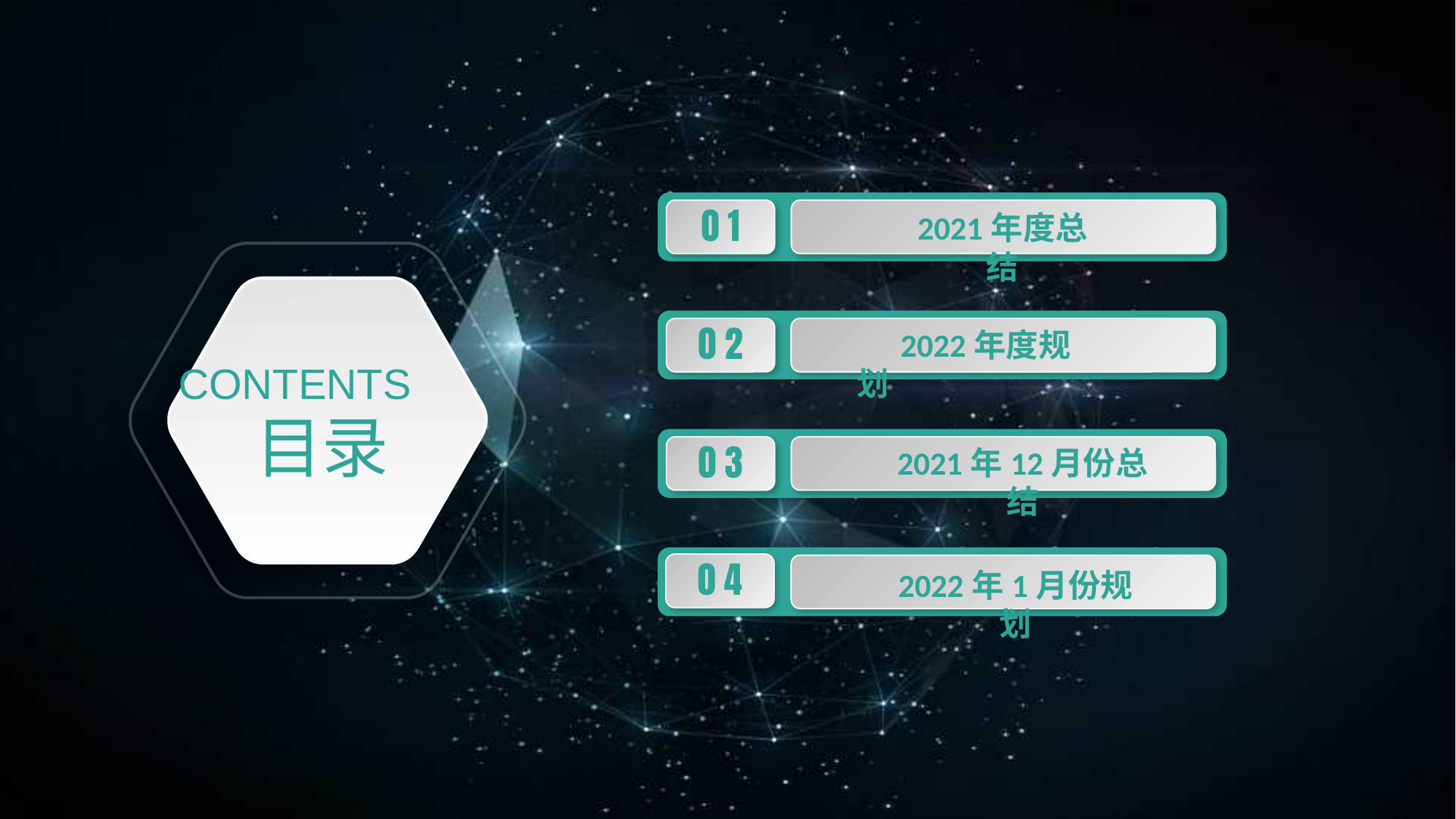

2021年度总结
0 1

CONTENTS
目录

      2022年度规划
0 2

2021年12月份总结
0 3

0 4
2022年1月份规划